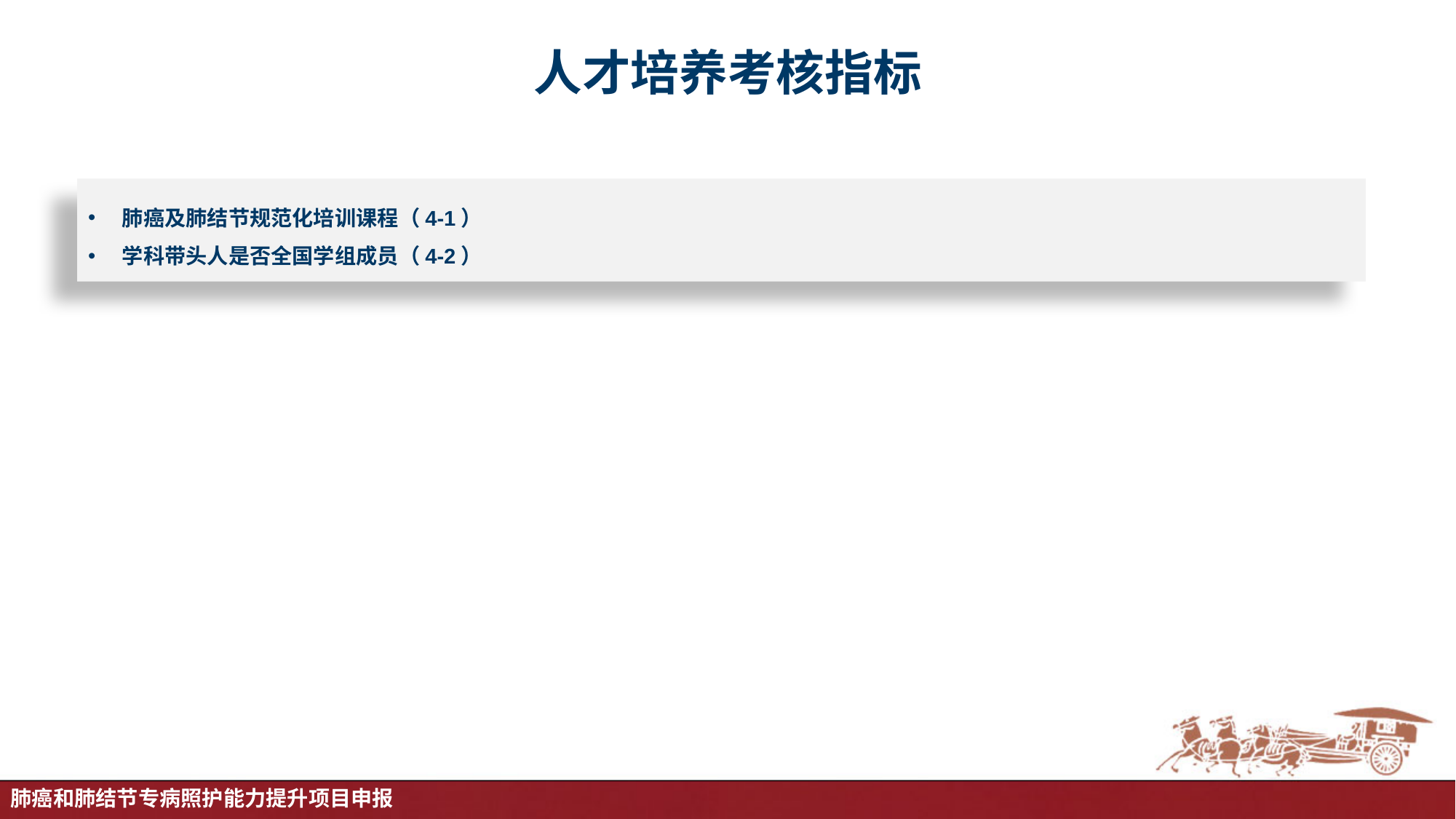

# 人才培养考核指标
肺癌及肺结节规范化培训课程（4-1）
学科带头人是否全国学组成员（4-2）
肺癌和肺结节专病照护能力提升项目申报